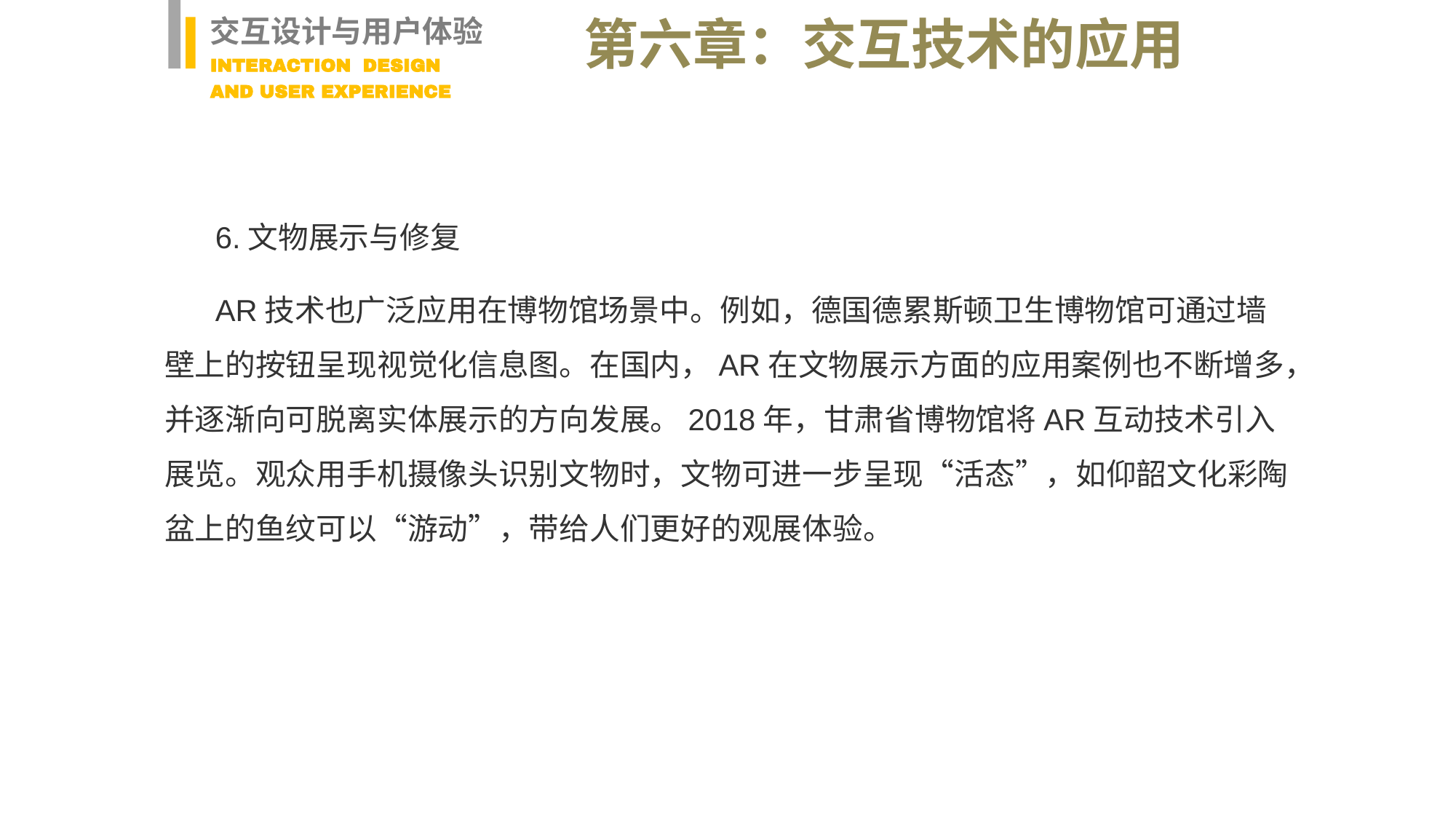

交互设计与用户体验
INTERACTION  DESIGN
AND USER EXPERIENCE
第六章：交互技术的应用

 6.文物展示与修复
 AR技术也广泛应用在博物馆场景中。例如，德国德累斯顿卫生博物馆可通过墙壁上的按钮呈现视觉化信息图。在国内，AR在文物展示方面的应用案例也不断增多，并逐渐向可脱离实体展示的方向发展。2018年，甘肃省博物馆将AR互动技术引入展览。观众用手机摄像头识别文物时，文物可进一步呈现“活态”，如仰韶文化彩陶盆上的鱼纹可以“游动”，带给人们更好的观展体验。